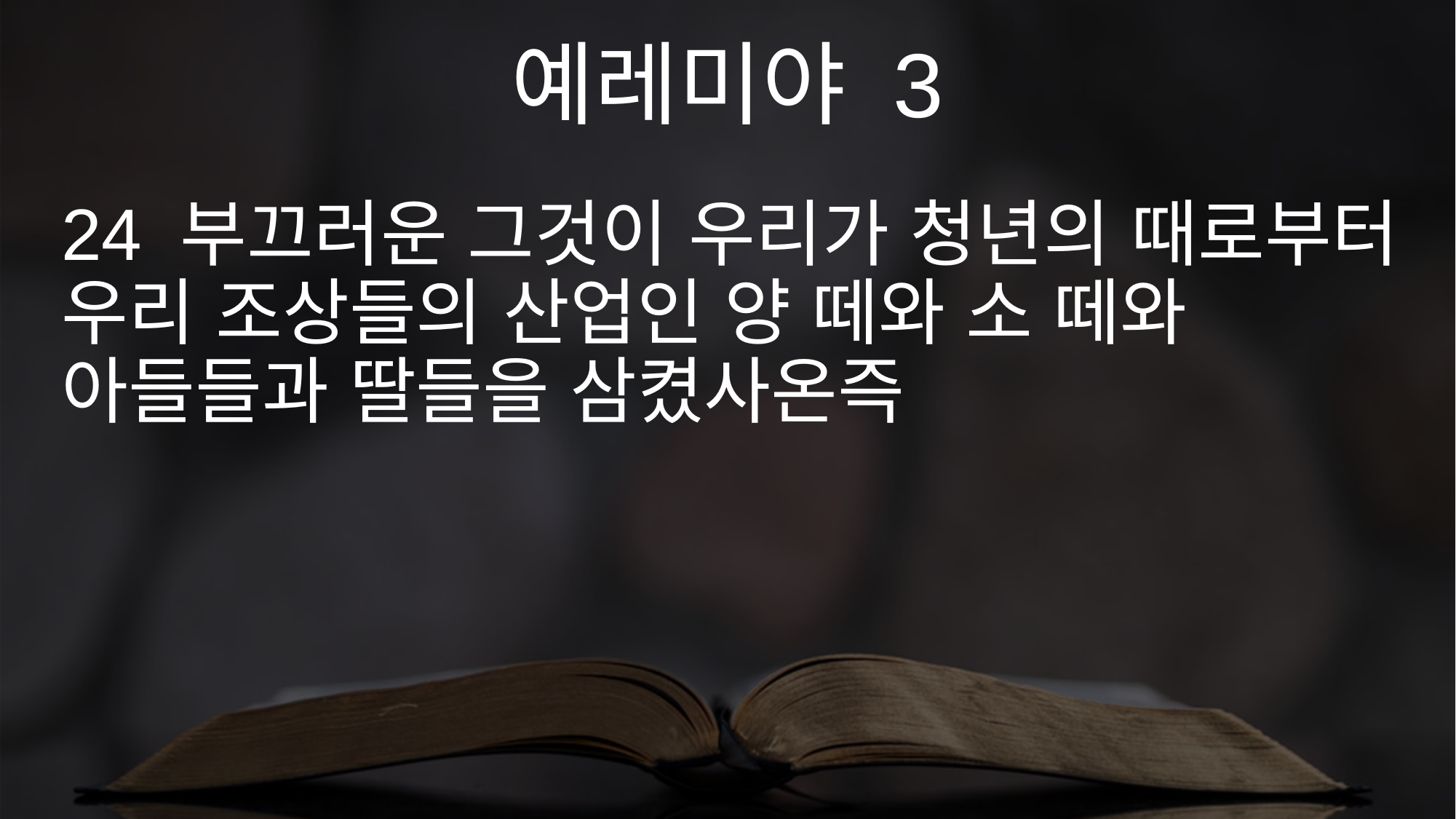

예레미야 3
24 부끄러운 그것이 우리가 청년의 때로부터 우리 조상들의 산업인 양 떼와 소 떼와 아들들과 딸들을 삼켰사온즉